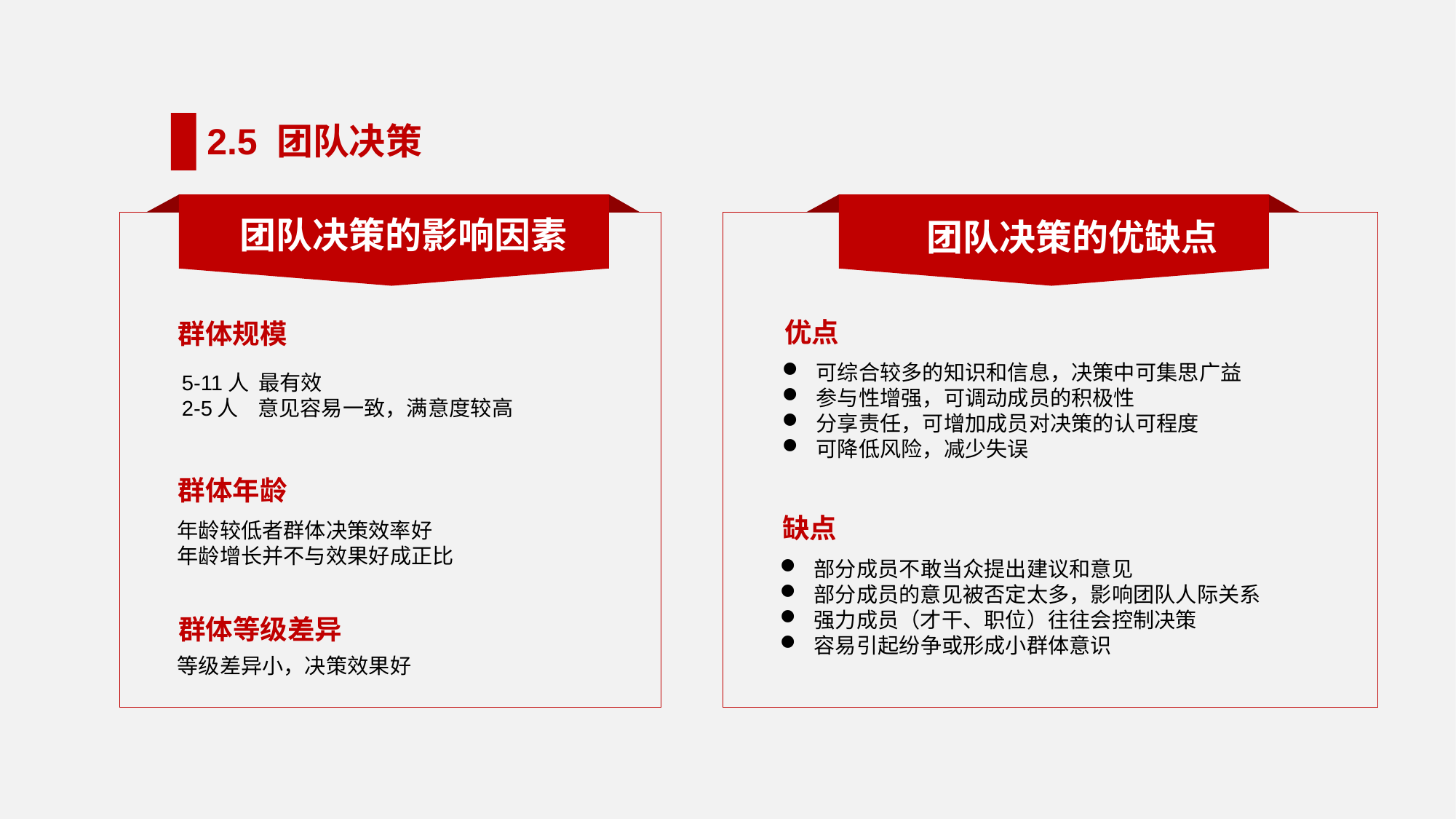

2.5 团队决策

团队决策的影响因素
团队决策的优缺点

优点
群体规模
可综合较多的知识和信息，决策中可集思广益
参与性增强，可调动成员的积极性
分享责任，可增加成员对决策的认可程度
可降低风险，减少失误
5-11人  最有效
2-5人    意见容易一致，满意度较高
群体年龄
缺点
年龄较低者群体决策效率好
年龄增长并不与效果好成正比
部分成员不敢当众提出建议和意见
部分成员的意见被否定太多，影响团队人际关系
强力成员（才干、职位）往往会控制决策
容易引起纷争或形成小群体意识
群体等级差异
等级差异小，决策效果好